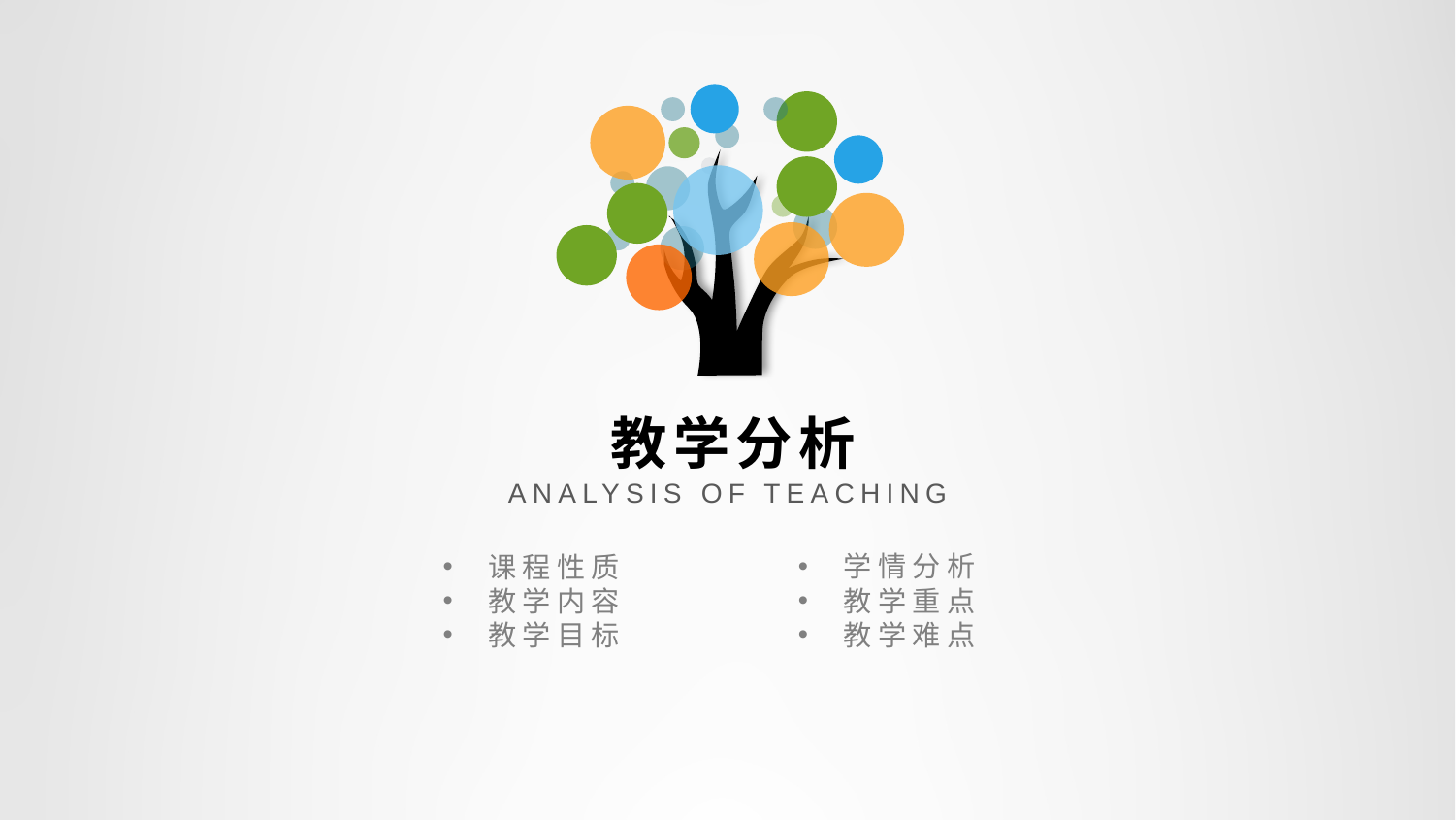

教学分析
ANALYSIS OF TEACHING
学情分析
教学重点
教学难点
课程性质
教学内容
教学目标